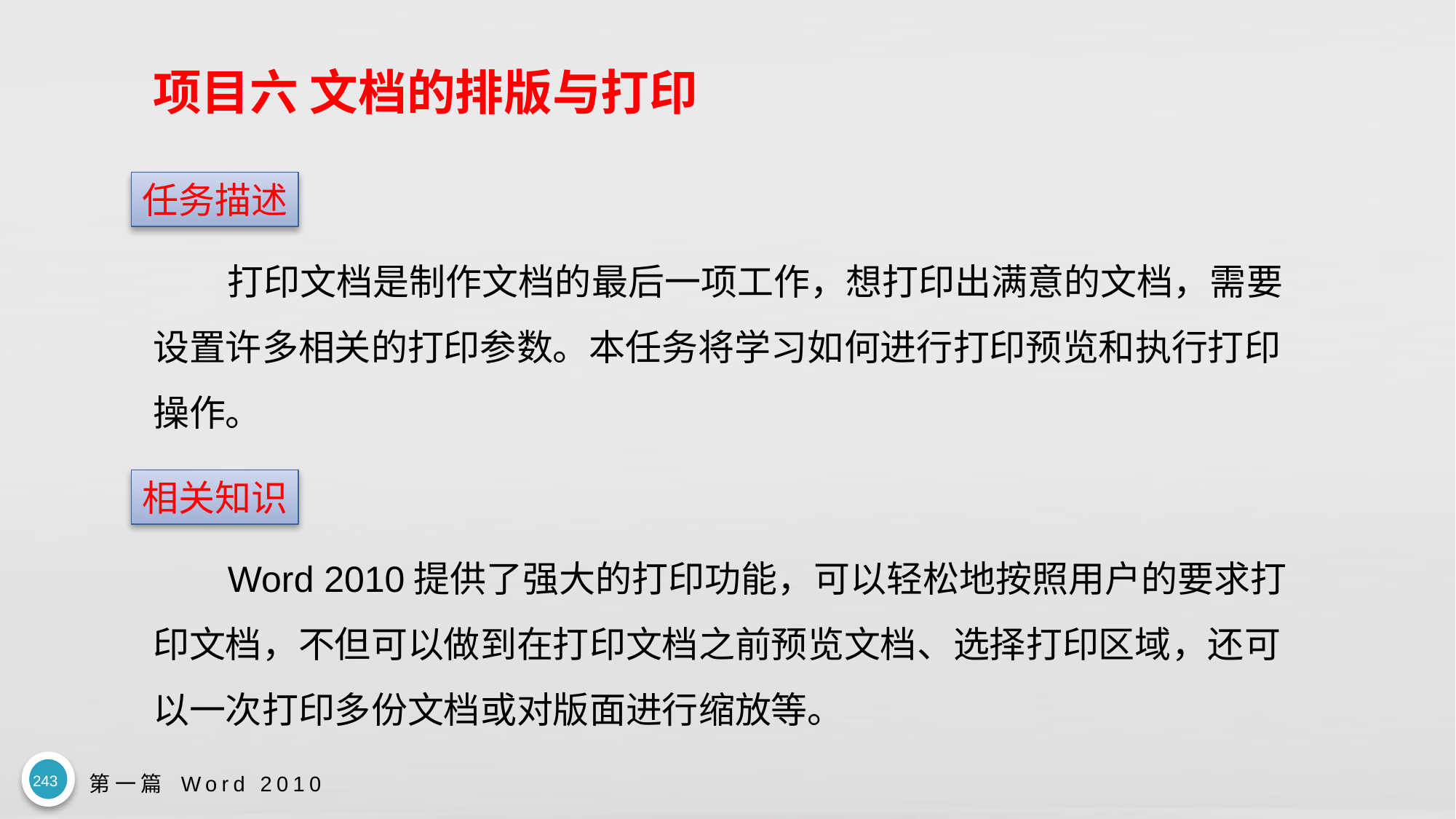

# 项目六 文档的排版与打印
任务描述
打印文档是制作文档的最后一项工作，想打印出满意的文档，需要设置许多相关的打印参数。本任务将学习如何进行打印预览和执行打印操作。
相关知识
Word 2010提供了强大的打印功能，可以轻松地按照用户的要求打印文档，不但可以做到在打印文档之前预览文档、选择打印区域，还可以一次打印多份文档或对版面进行缩放等。
243